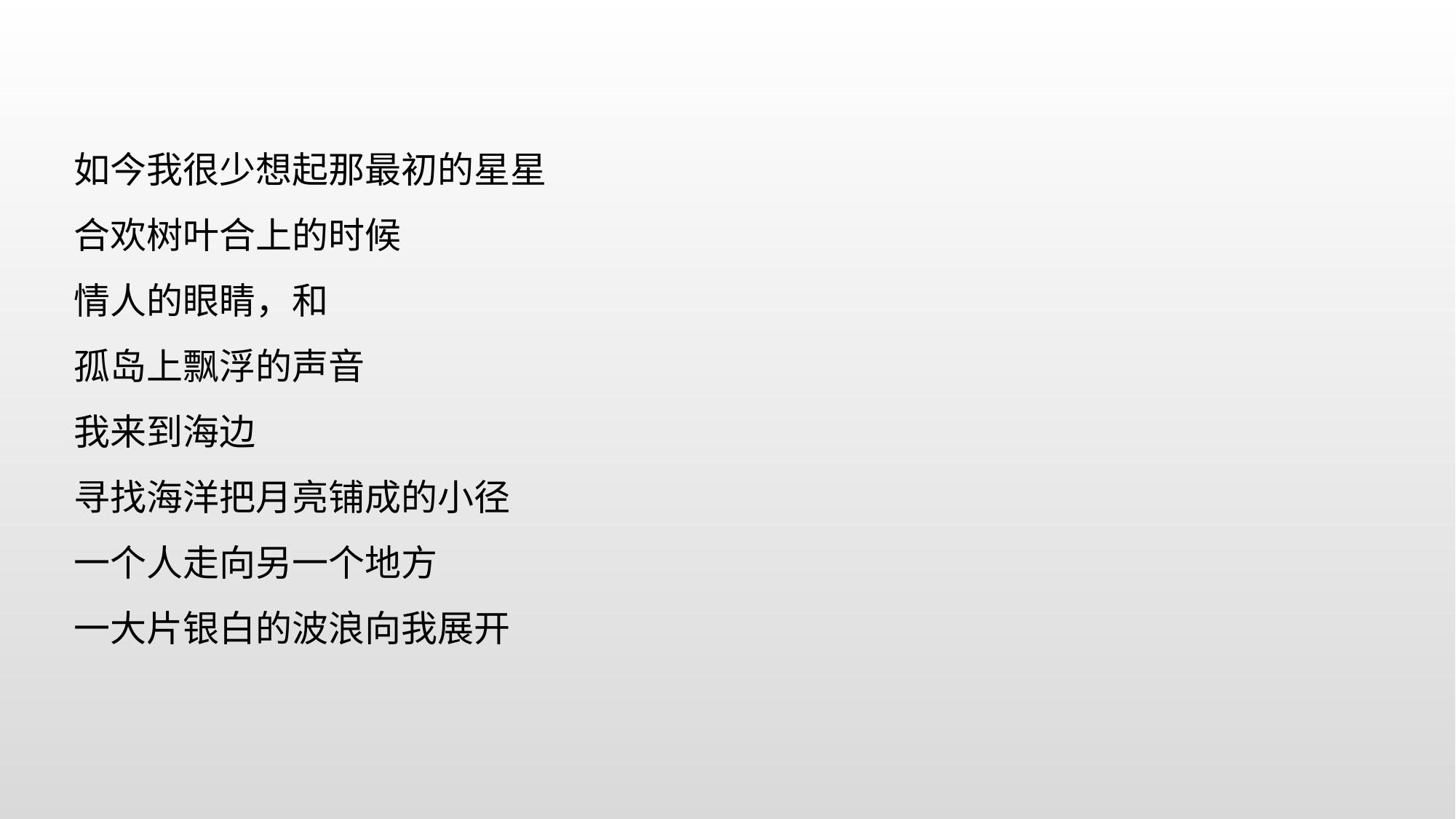

如今我很少想起那最初的星星
合欢树叶合上的时候
情人的眼睛，和
孤岛上飘浮的声音
我来到海边
寻找海洋把月亮铺成的小径
一个人走向另一个地方
一大片银白的波浪向我展开